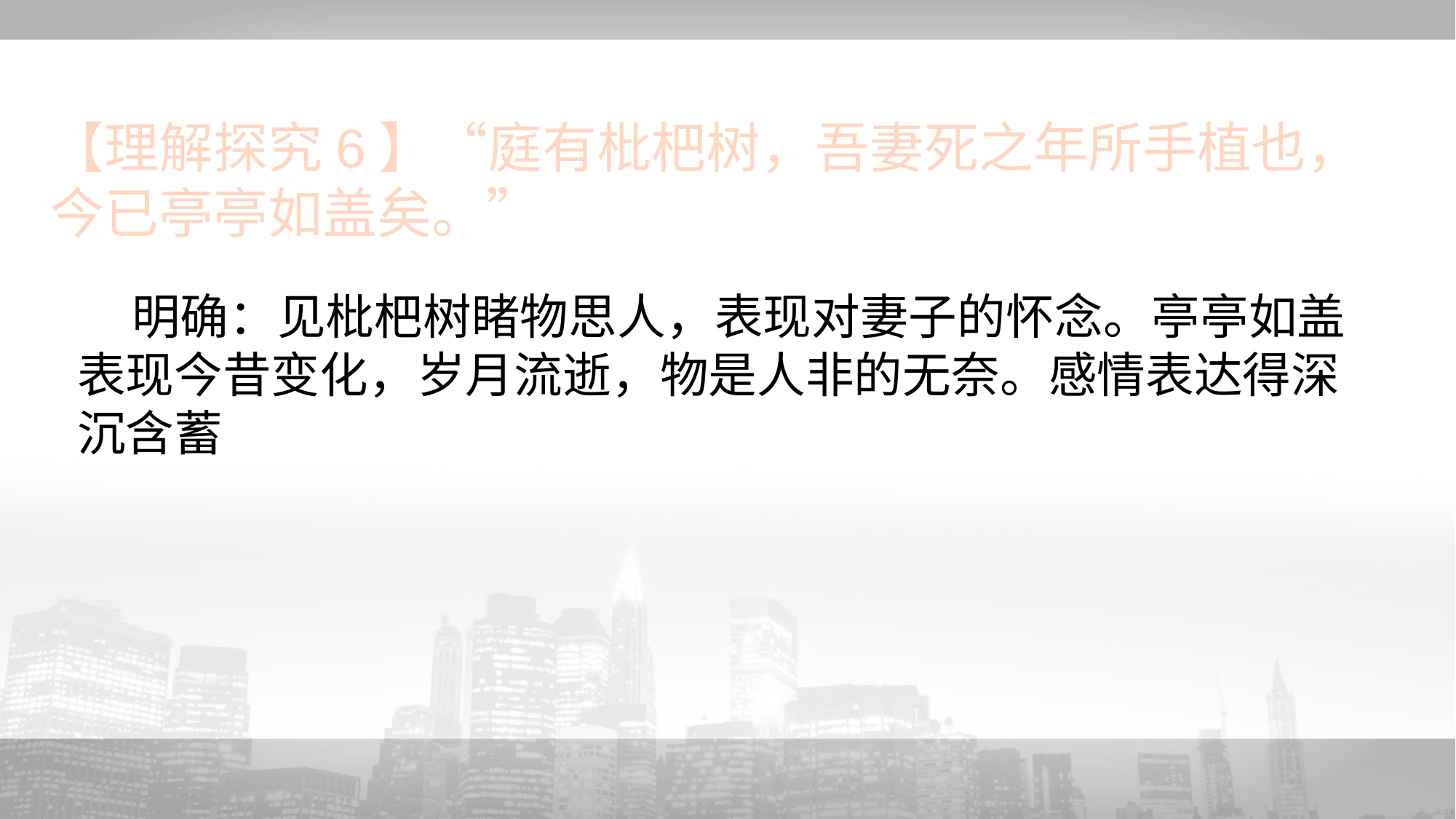

# 【理解探究6】“庭有枇杷树，吾妻死之年所手植也，今已亭亭如盖矣。”
明确：见枇杷树睹物思人，表现对妻子的怀念。亭亭如盖表现今昔变化，岁月流逝，物是人非的无奈。感情表达得深沉含蓄